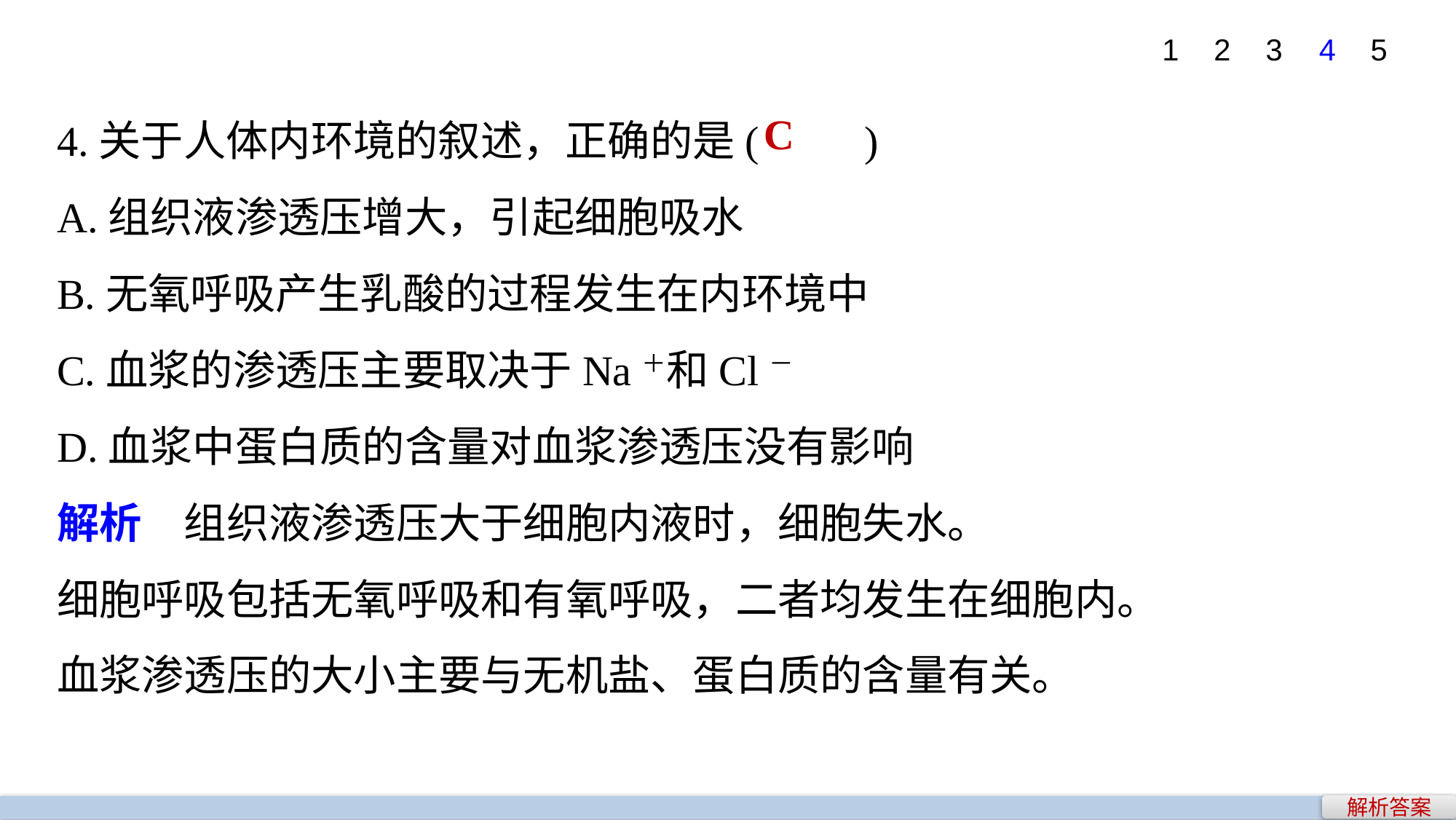

1
2
3
4
5
4.关于人体内环境的叙述，正确的是(　　)
A.组织液渗透压增大，引起细胞吸水
B.无氧呼吸产生乳酸的过程发生在内环境中
C.血浆的渗透压主要取决于Na＋和Cl－
D.血浆中蛋白质的含量对血浆渗透压没有影响
解析　组织液渗透压大于细胞内液时，细胞失水。
细胞呼吸包括无氧呼吸和有氧呼吸，二者均发生在细胞内。
血浆渗透压的大小主要与无机盐、蛋白质的含量有关。

C
解析答案